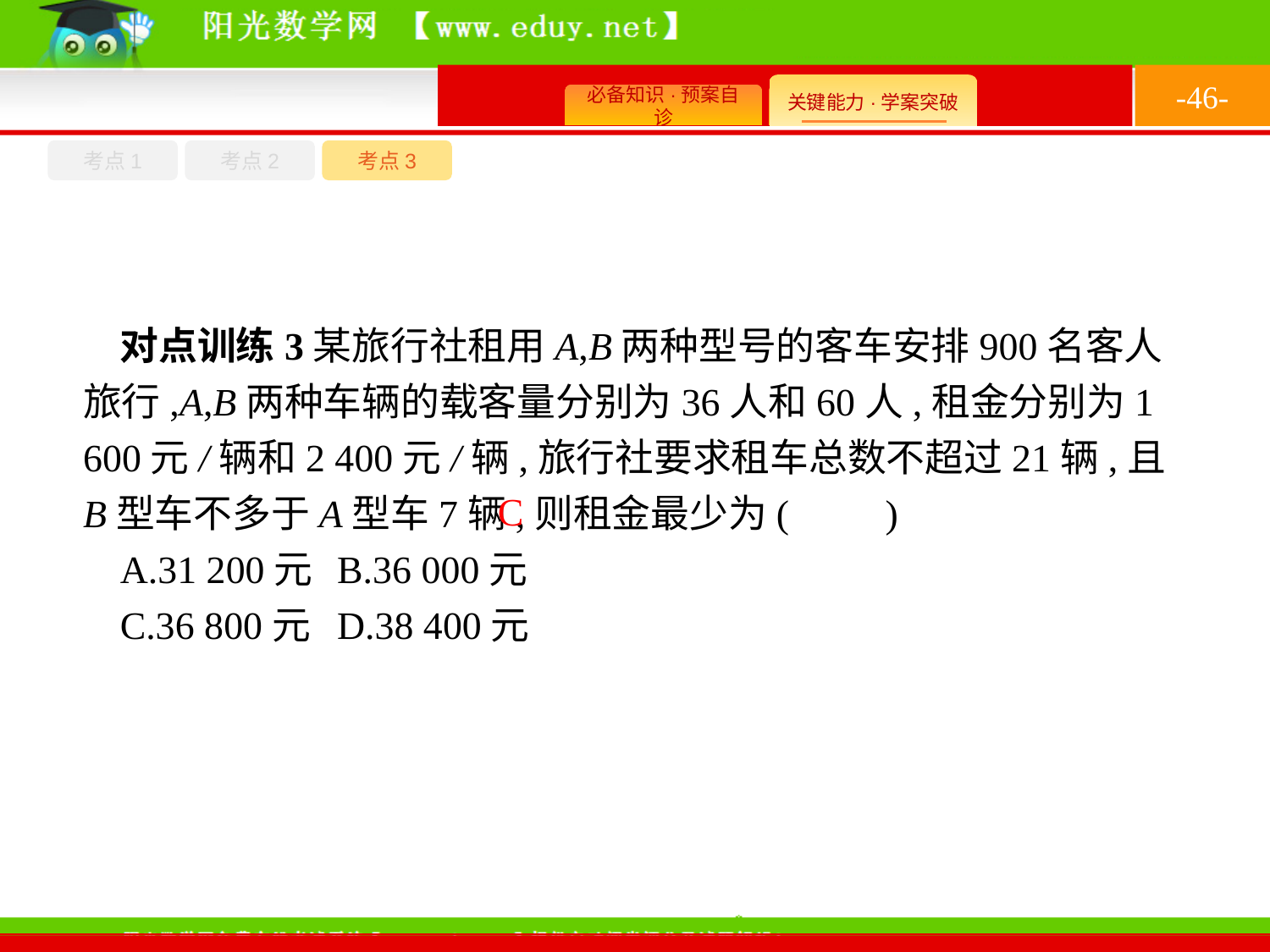

-46-
考点1
考点3
考点2
对点训练3某旅行社租用A,B两种型号的客车安排900名客人旅行,A,B两种车辆的载客量分别为36人和60人,租金分别为1 600元/辆和2 400元/辆,旅行社要求租车总数不超过21辆,且B型车不多于A型车7辆,则租金最少为(　　)
A.31 200元	B.36 000元
C.36 800元	D.38 400元
C